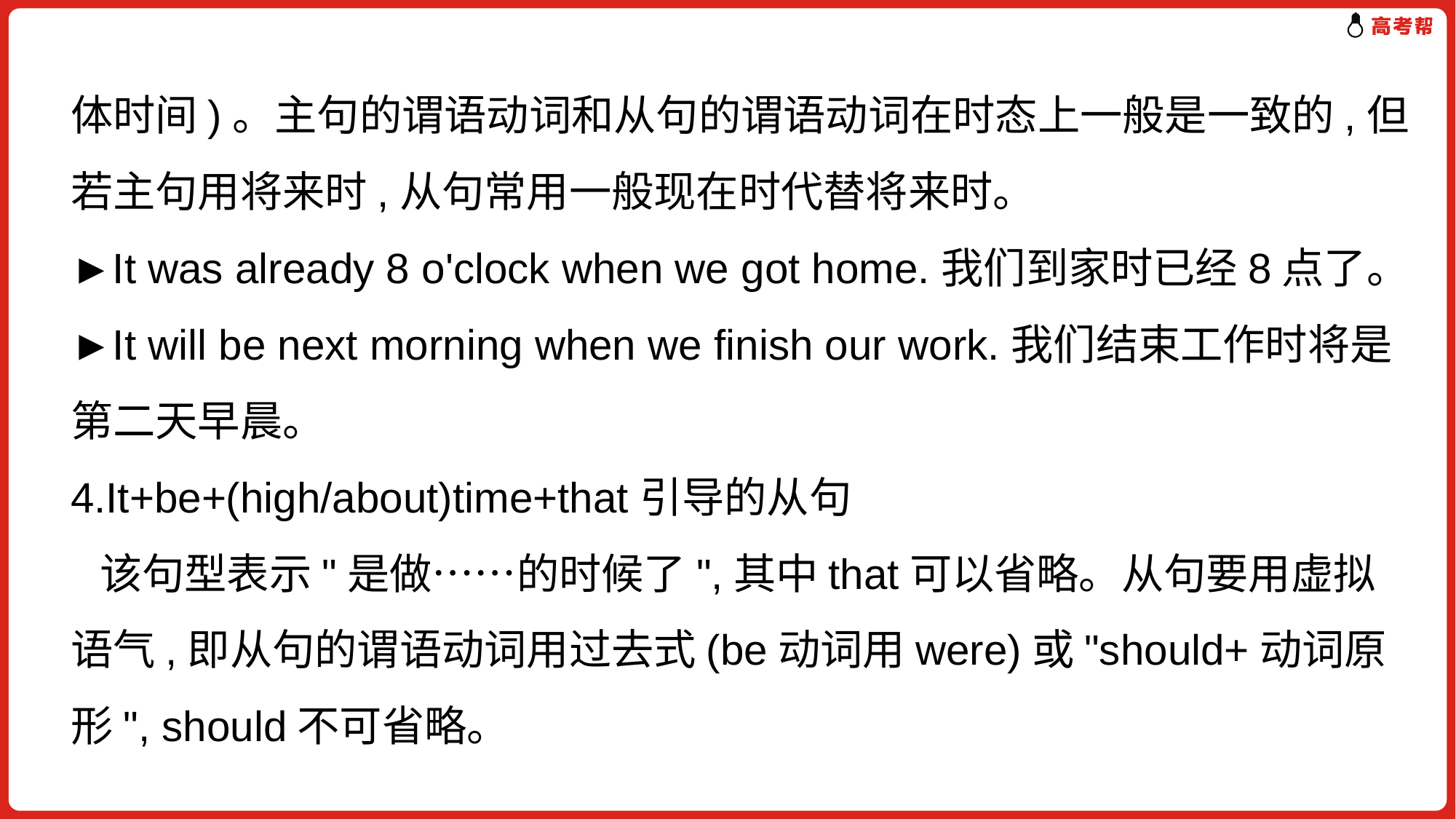

体时间)。主句的谓语动词和从句的谓语动词在时态上一般是一致的,但若主句用将来时,从句常用一般现在时代替将来时。
►It was already 8 o'clock when we got home.我们到家时已经8点了。
►It will be next morning when we finish our work.我们结束工作时将是第二天早晨。
4.It+be+(high/about)time+that引导的从句
  该句型表示"是做……的时候了",其中that可以省略。从句要用虚拟语气,即从句的谓语动词用过去式(be动词用were)或"should+动词原形", should不可省略。